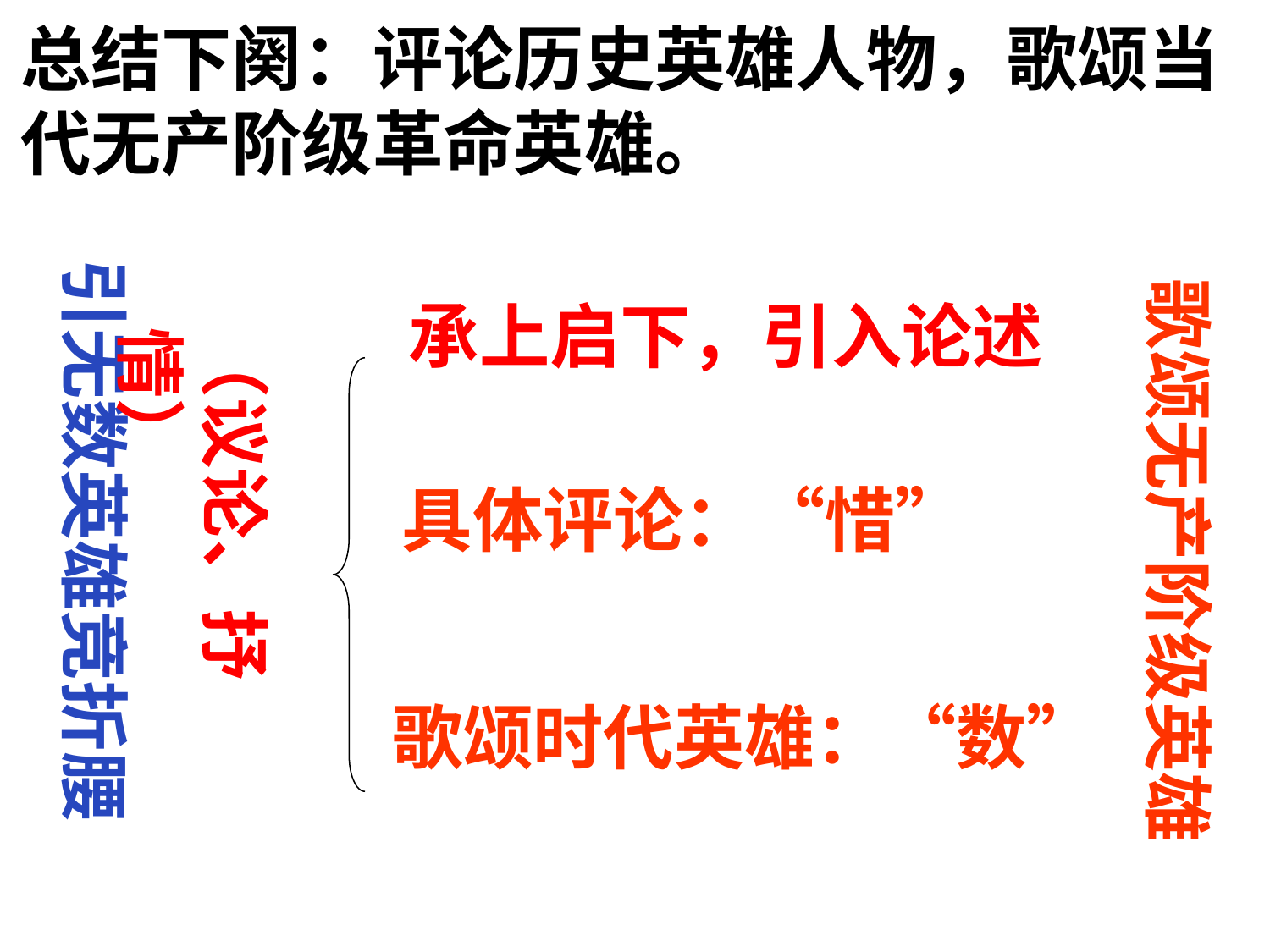

总结下阕：评论历史英雄人物，歌颂当代无产阶级革命英雄。
引无数英雄竞折腰
歌颂无产阶级英雄
承上启下，引入论述
（议论、抒情）

具体评论：“惜”
歌颂时代英雄：“数”